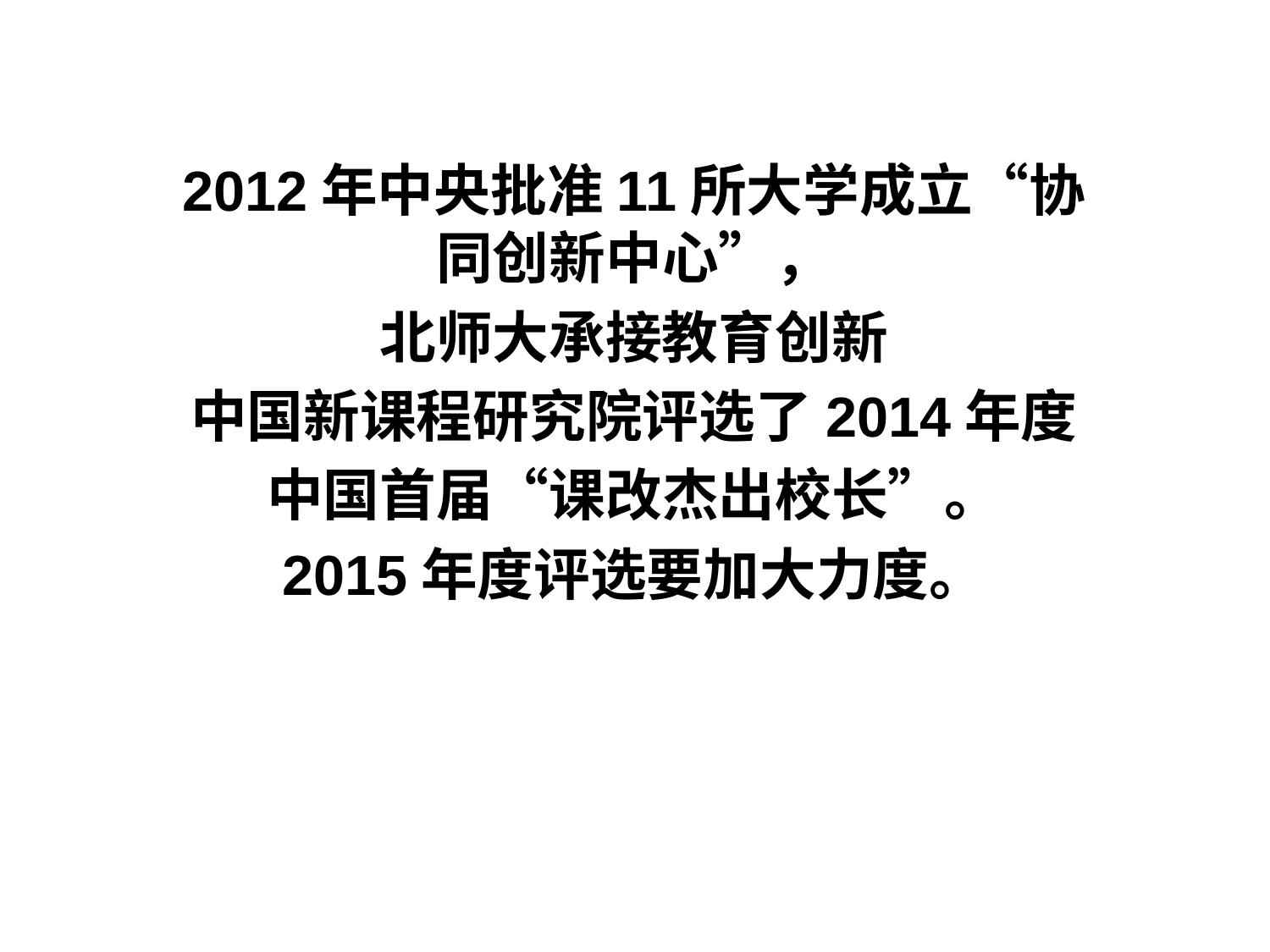

2012年中央批准11所大学成立“协同创新中心”，
北师大承接教育创新
中国新课程研究院评选了2014年度
中国首届“课改杰出校长”。
2015年度评选要加大力度。